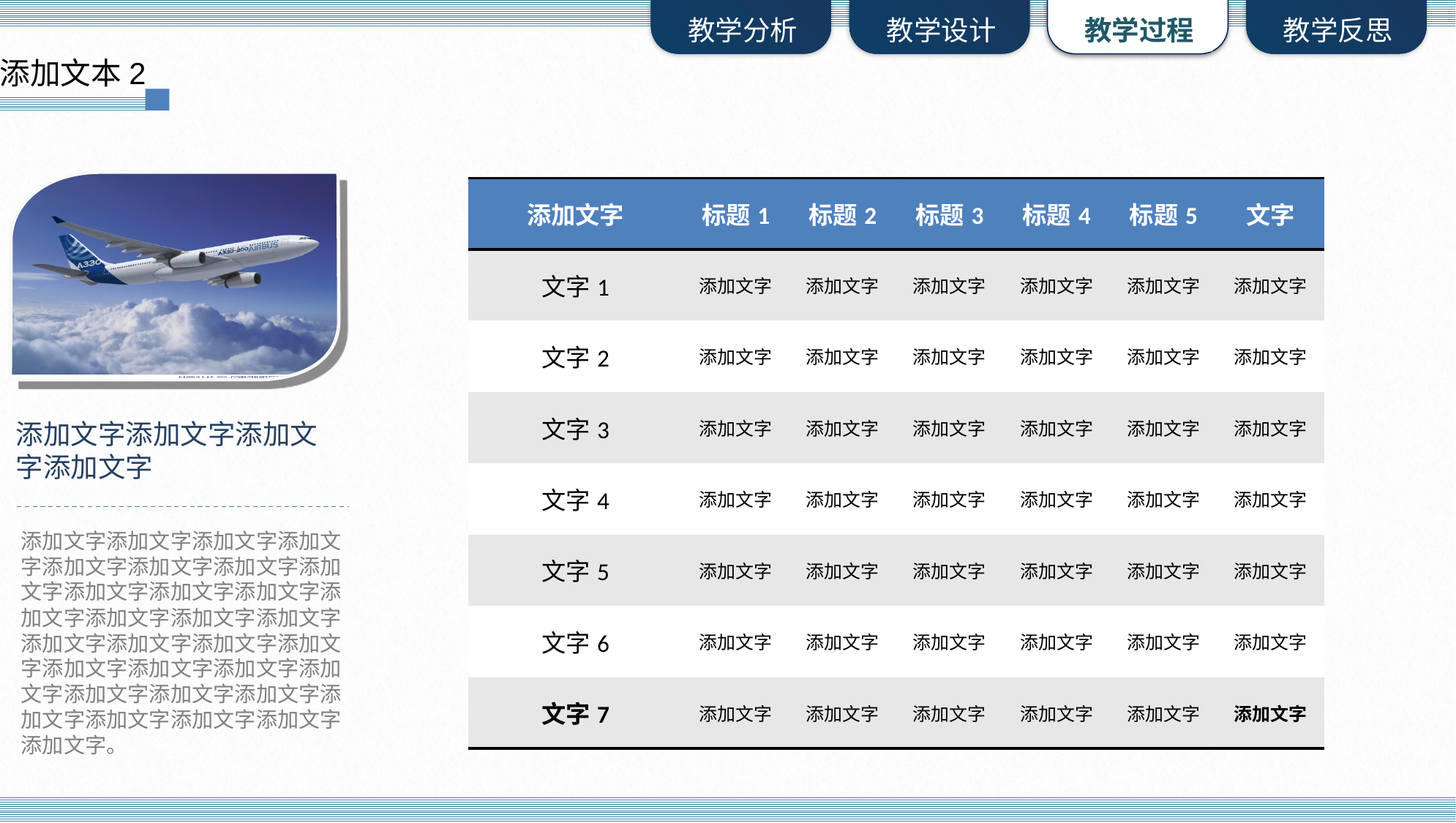

添加文本2

| 添加文字 | 标题1 | 标题2 | 标题3 | 标题4 | 标题5 | 文字 |
| --- | --- | --- | --- | --- | --- | --- |
| 文字1 | 添加文字 | 添加文字 | 添加文字 | 添加文字 | 添加文字 | 添加文字 |
| 文字2 | 添加文字 | 添加文字 | 添加文字 | 添加文字 | 添加文字 | 添加文字 |
| 文字3 | 添加文字 | 添加文字 | 添加文字 | 添加文字 | 添加文字 | 添加文字 |
| 文字4 | 添加文字 | 添加文字 | 添加文字 | 添加文字 | 添加文字 | 添加文字 |
| 文字5 | 添加文字 | 添加文字 | 添加文字 | 添加文字 | 添加文字 | 添加文字 |
| 文字6 | 添加文字 | 添加文字 | 添加文字 | 添加文字 | 添加文字 | 添加文字 |
| 文字7 | 添加文字 | 添加文字 | 添加文字 | 添加文字 | 添加文字 | 添加文字 |
添加文字添加文字添加文字添加文字
添加文字添加文字添加文字添加文字添加文字添加文字添加文字添加文字添加文字添加文字添加文字添加文字添加文字添加文字添加文字添加文字添加文字添加文字添加文字添加文字添加文字添加文字添加文字添加文字添加文字添加文字添加文字添加文字添加文字添加文字添加文字。